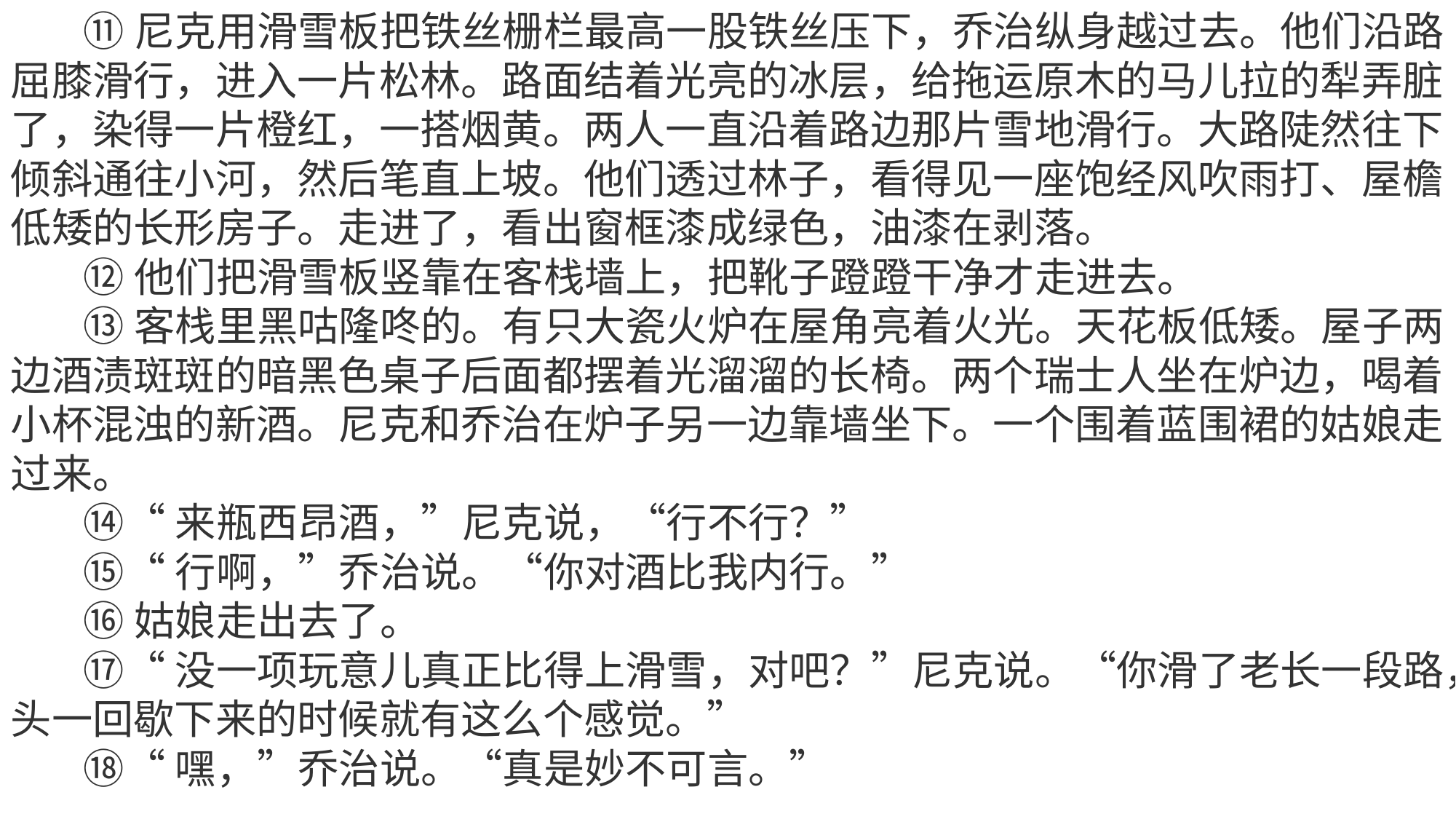

⑪尼克用滑雪板把铁丝栅栏最高一股铁丝压下，乔治纵身越过去。他们沿路屈膝滑行，进入一片松林。路面结着光亮的冰层，给拖运原木的马儿拉的犁弄脏了，染得一片橙红，一搭烟黄。两人一直沿着路边那片雪地滑行。大路陡然往下倾斜通往小河，然后笔直上坡。他们透过林子，看得见一座饱经风吹雨打、屋檐低矮的长形房子。走进了，看出窗框漆成绿色，油漆在剥落。
        ⑫他们把滑雪板竖靠在客栈墙上，把靴子蹬蹬干净才走进去。
        ⑬客栈里黑咕隆咚的。有只大瓷火炉在屋角亮着火光。天花板低矮。屋子两边酒渍斑斑的暗黑色桌子后面都摆着光溜溜的长椅。两个瑞士人坐在炉边，喝着小杯混浊的新酒。尼克和乔治在炉子另一边靠墙坐下。一个围着蓝围裙的姑娘走过来。
        ⑭“来瓶西昂酒，”尼克说，“行不行？”
        ⑮“行啊，”乔治说。“你对酒比我内行。”
        ⑯姑娘走出去了。
        ⑰“没一项玩意儿真正比得上滑雪，对吧？”尼克说。“你滑了老长一段路，头一回歇下来的时候就有这么个感觉。”
        ⑱“嘿，”乔治说。“真是妙不可言。”